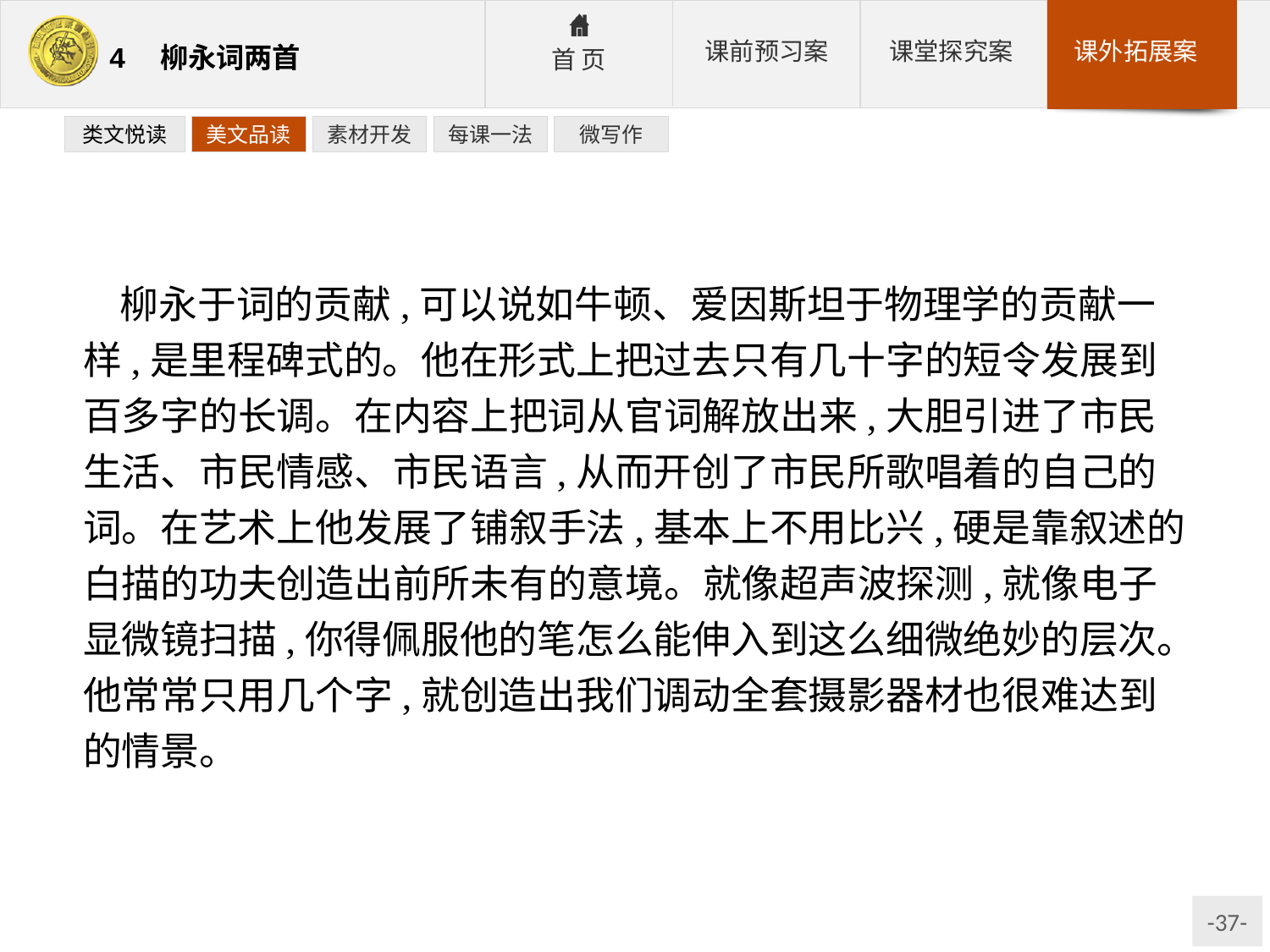

类文悦读
美文品读
素材开发
每课一法
微写作
柳永于词的贡献,可以说如牛顿、爱因斯坦于物理学的贡献一样,是里程碑式的。他在形式上把过去只有几十字的短令发展到百多字的长调。在内容上把词从官词解放出来,大胆引进了市民生活、市民情感、市民语言,从而开创了市民所歌唱着的自己的词。在艺术上他发展了铺叙手法,基本上不用比兴,硬是靠叙述的白描的功夫创造出前所未有的意境。就像超声波探测,就像电子显微镜扫描,你得佩服他的笔怎么能伸入到这么细微绝妙的层次。他常常只用几个字,就创造出我们调动全套摄影器材也很难达到的情景。